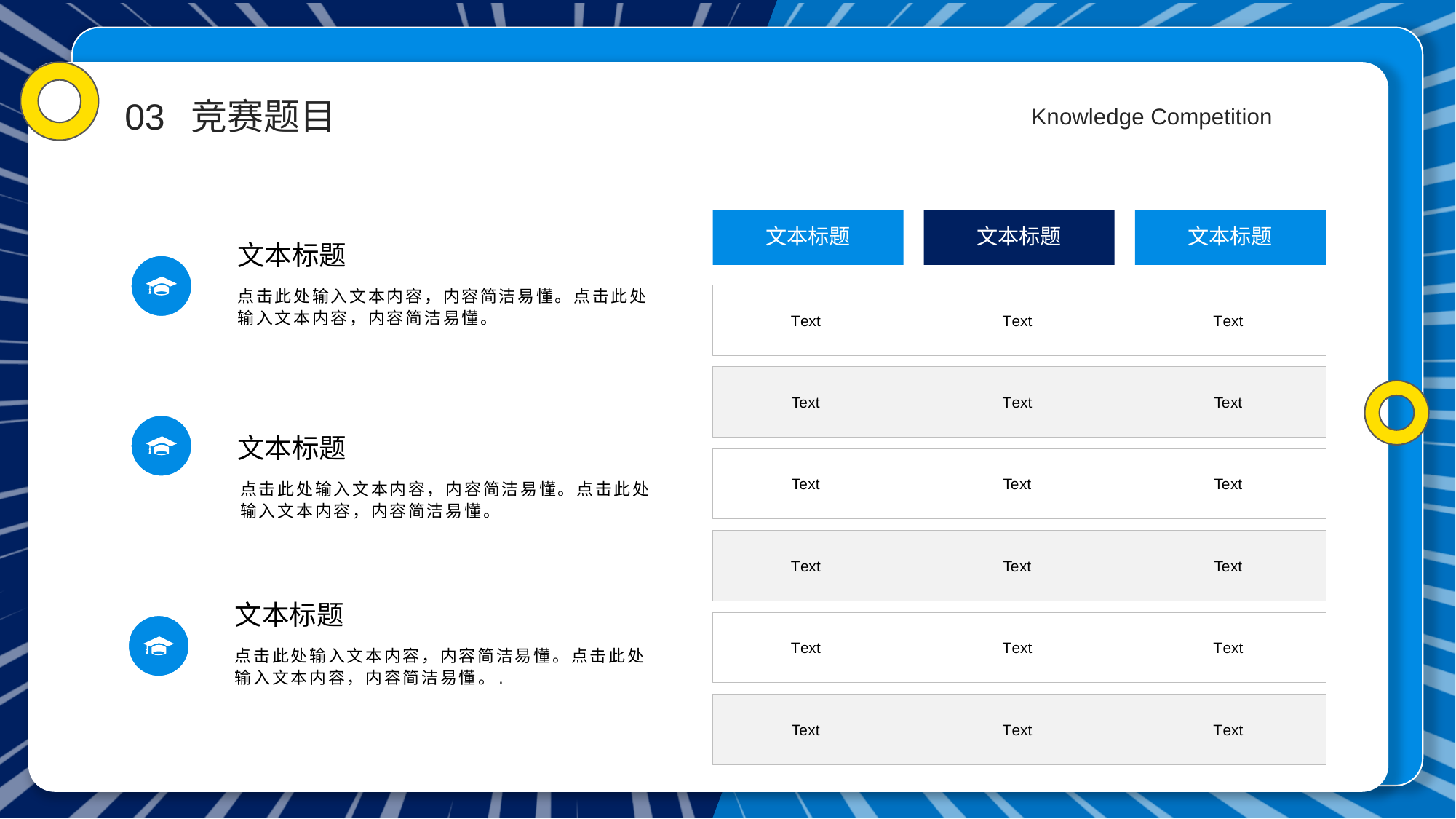

03
竞赛题目
Knowledge Competition
文本标题
文本标题
文本标题

T ext
T ext
T ext

Te xt
T ext
Te xt

Te xt
Te xt
Te xt

T ext
Te xt
Te xt

T ext
T ext
T ext

Te xt
T ext
T ext
文本标题

点击此处输入文本内容，内容简洁易懂。点击此处输入文本内容，内容简洁易懂。

点击此处输入文本内容，内容简洁易懂。点击此处输入文本内容，内容简洁易懂。

文本标题
文本标题

点击此处输入文本内容，内容简洁易懂。点击此处输入文本内容，内容简洁易懂。.